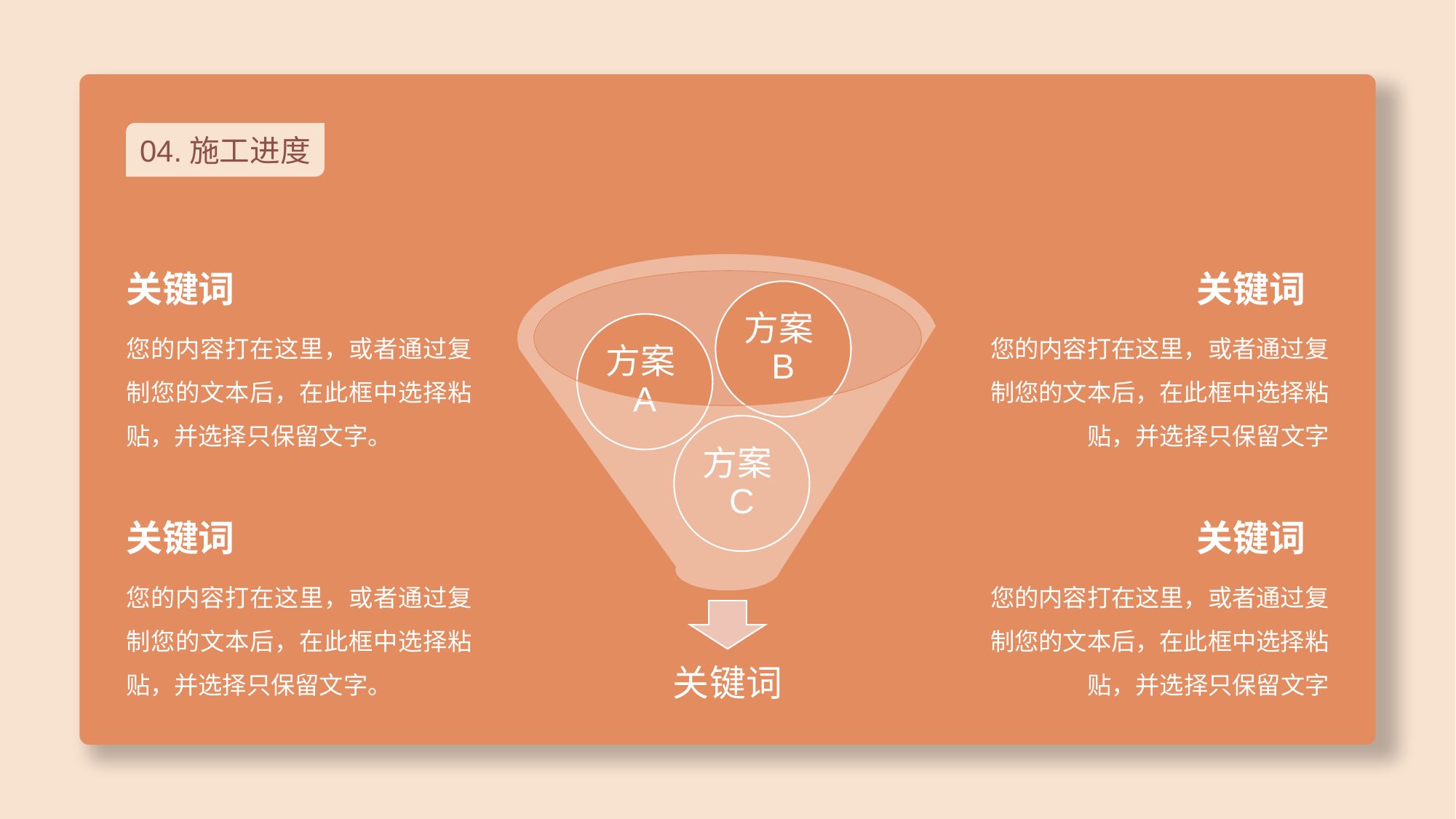

04.施工进度
关键词
方案C
方案A
方案B
关键词
关键词
您的内容打在这里，或者通过复制您的文本后，在此框中选择粘贴，并选择只保留文字。
您的内容打在这里，或者通过复制您的文本后，在此框中选择粘贴，并选择只保留文字
关键词
关键词
您的内容打在这里，或者通过复制您的文本后，在此框中选择粘贴，并选择只保留文字。
您的内容打在这里，或者通过复制您的文本后，在此框中选择粘贴，并选择只保留文字